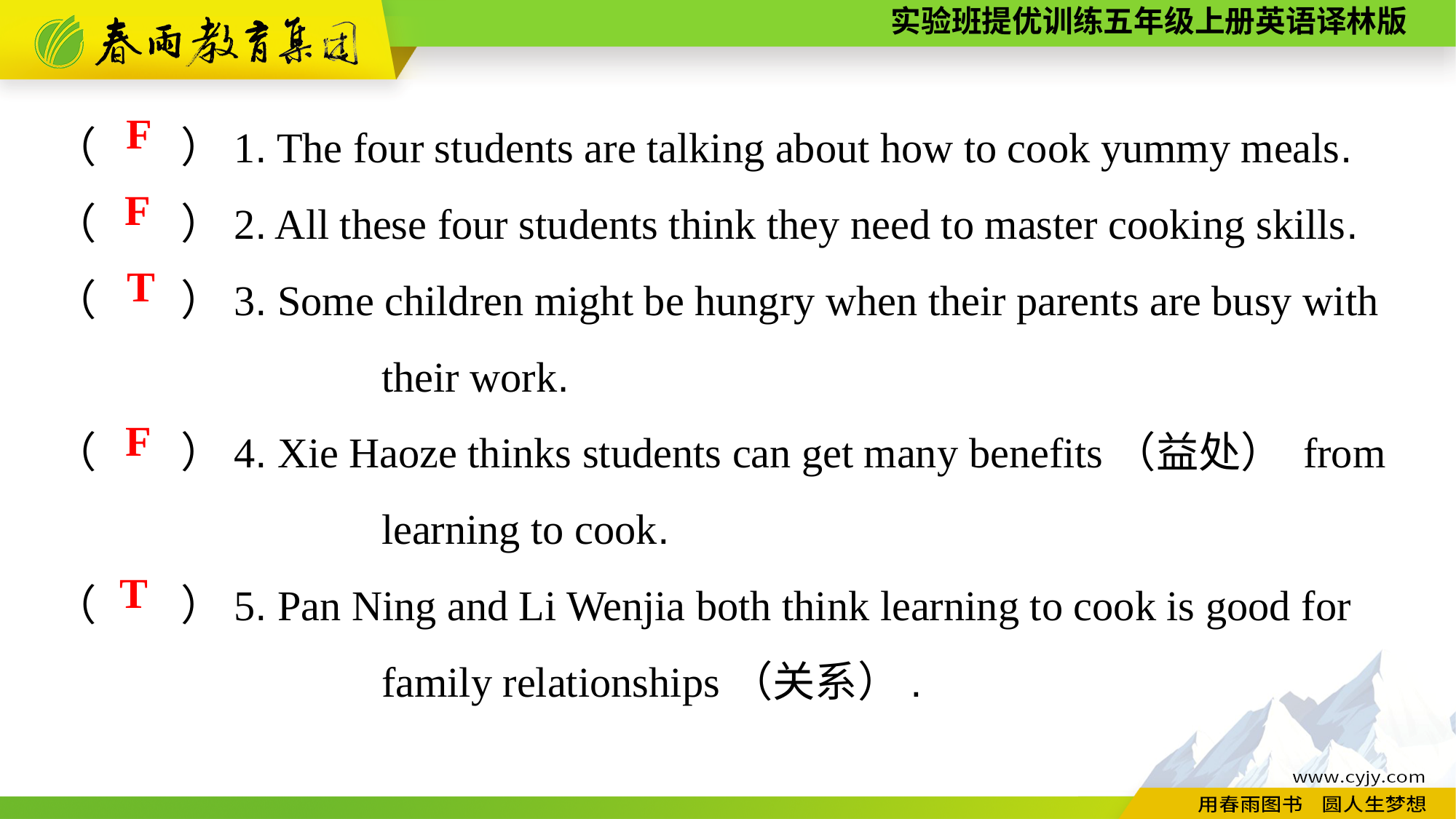

（　　）1. The four students are talking about how to cook yummy meals.
（　　）2. All these four students think they need to master cooking skills.
（　　）3. Some children might be hungry when their parents are busy with
			their work.
（　　）4. Xie Haoze thinks students can get many benefits（益处） from
			learning to cook.
（　　）5. Pan Ning and Li Wenjia both think learning to cook is good for
			family relationships（关系）.
F
F
T
F
T